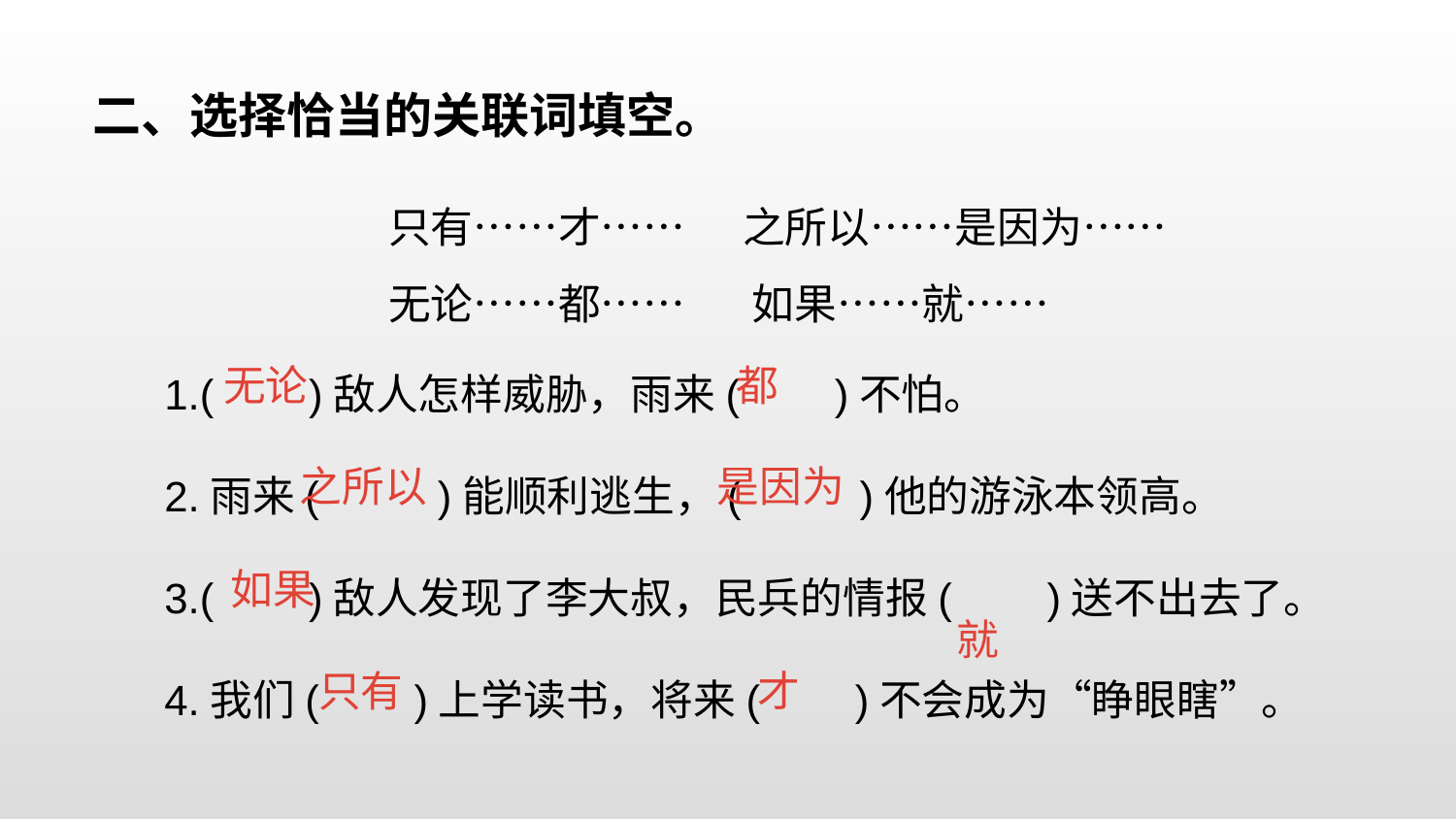

二、选择恰当的关联词填空。

只有……才……      之所以……是因为……
无论……都……       如果……就……
1.(        )敌人怎样威胁，雨来(        )不怕。
2.雨来(          )能顺利逃生，(          )他的游泳本领高。
3.(        )敌人发现了李大叔，民兵的情报(        )送不出去了。
4.我们(        )上学读书，将来(        )不会成为“睁眼瞎”。
无论
都
之所以
 是因为
 如果
 就
 只有
 才